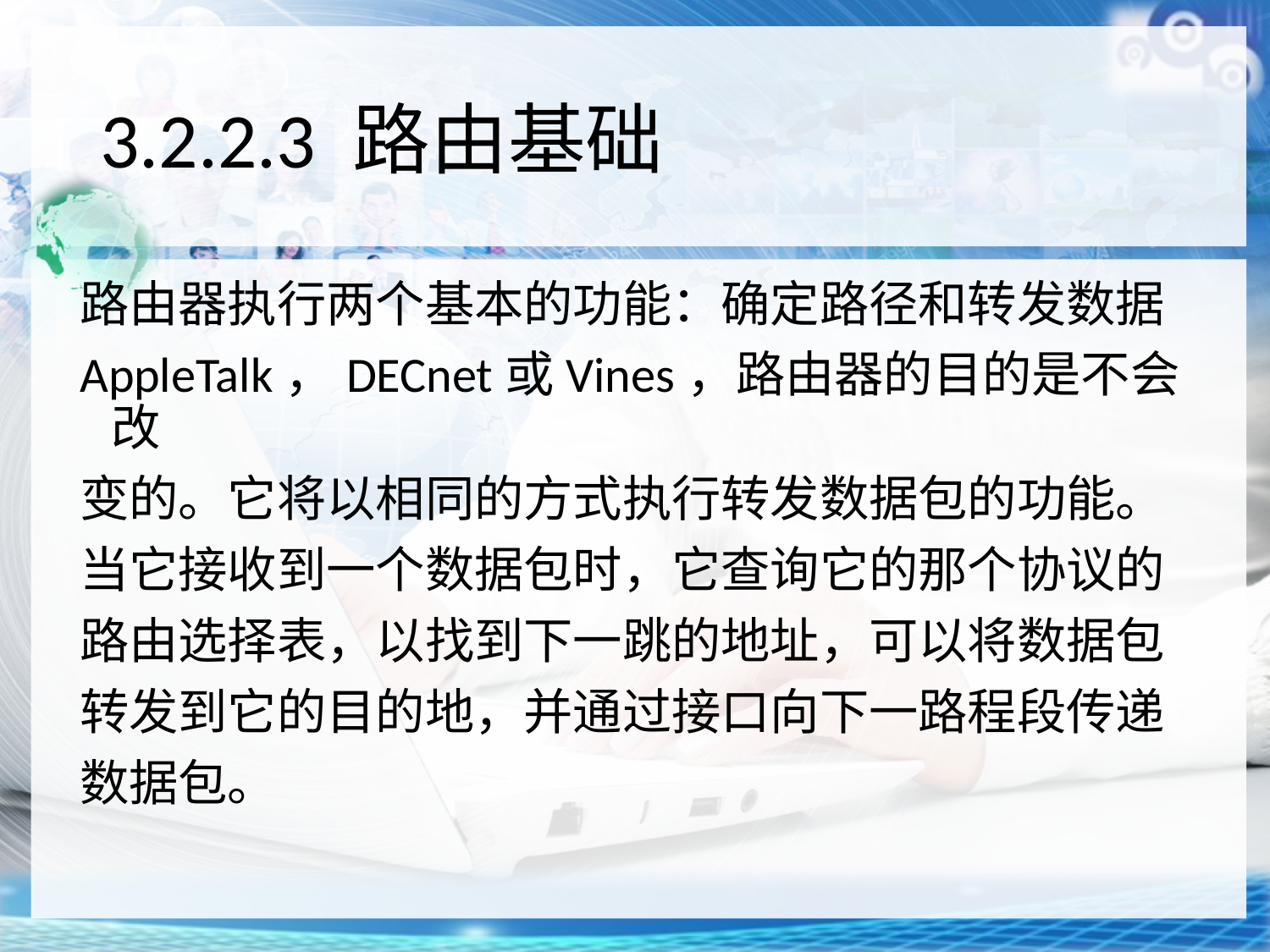

# 3.2.2.3 路由基础
路由器执行两个基本的功能：确定路径和转发数据
AppleTalk，DECnet或Vines，路由器的目的是不会改
变的。它将以相同的方式执行转发数据包的功能。
当它接收到一个数据包时，它查询它的那个协议的
路由选择表，以找到下一跳的地址，可以将数据包
转发到它的目的地，并通过接口向下一路程段传递
数据包。